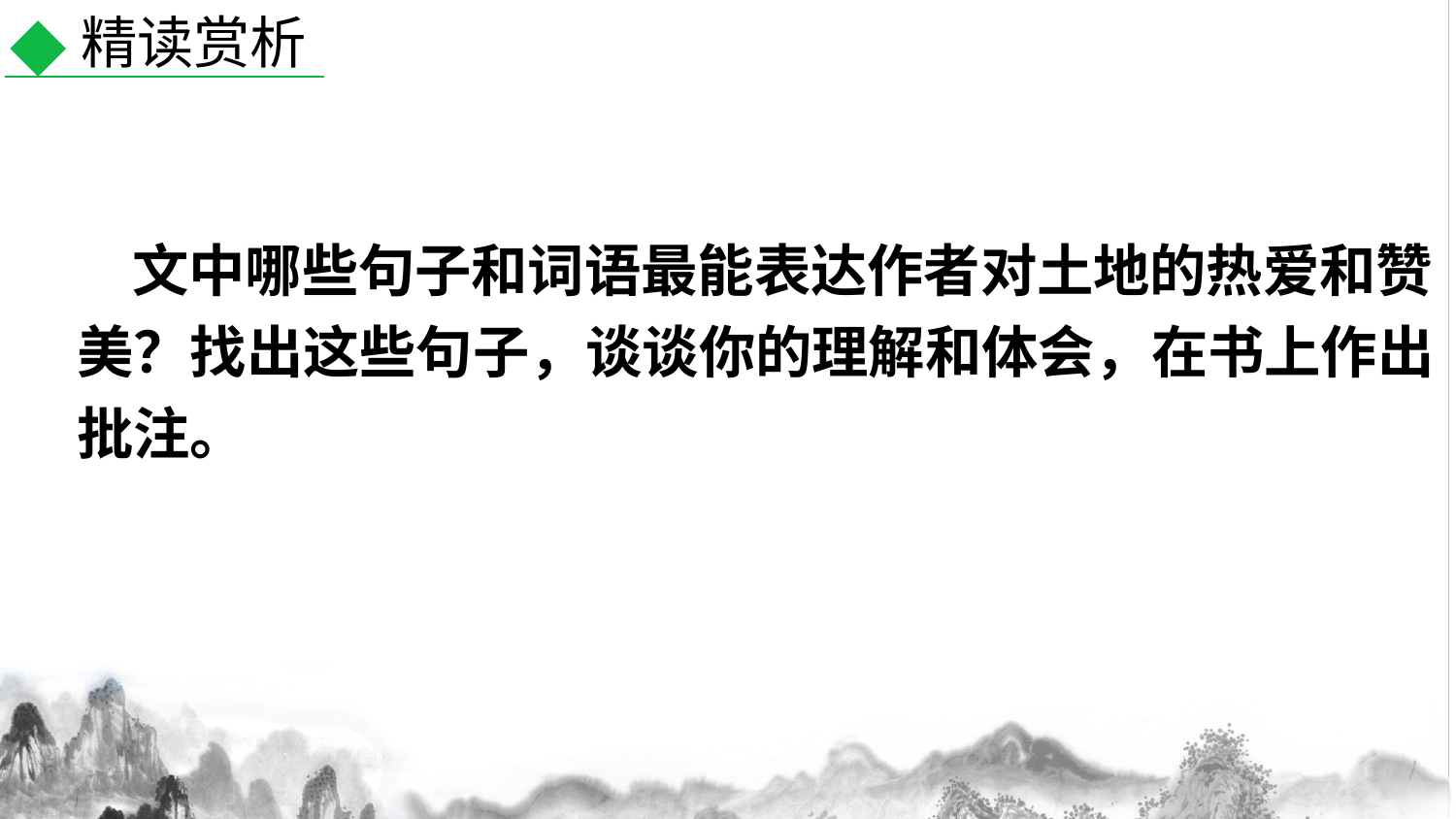

精读赏析

    文中哪些句子和词语最能表达作者对土地的热爱和赞美？找出这些句子，谈谈你的理解和体会，在书上作出批注。